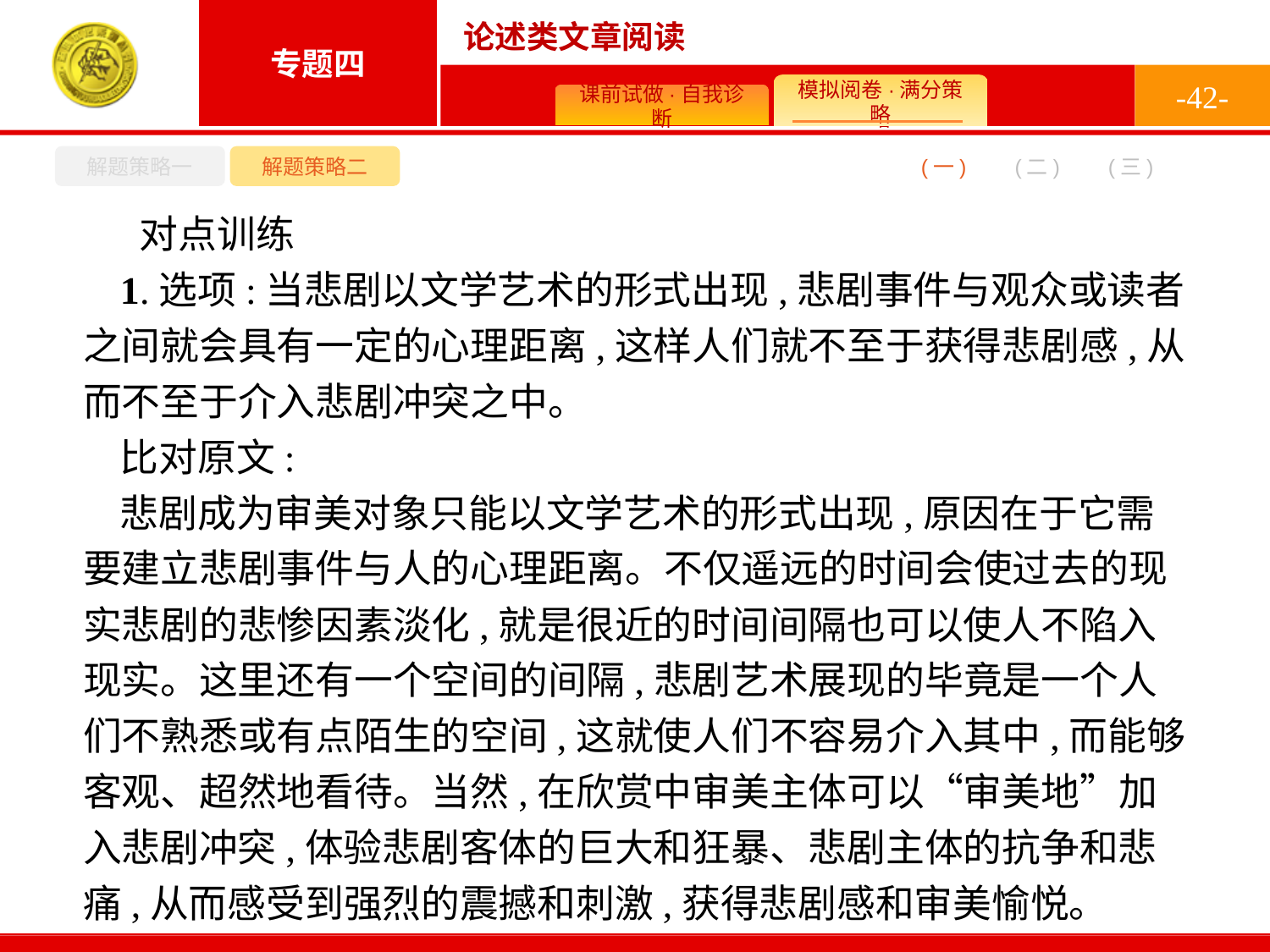

-42-
解题策略一
解题策略二
(二)
(一)
(三)
对点训练
1.选项:当悲剧以文学艺术的形式出现,悲剧事件与观众或读者之间就会具有一定的心理距离,这样人们就不至于获得悲剧感,从而不至于介入悲剧冲突之中。
比对原文:
悲剧成为审美对象只能以文学艺术的形式出现,原因在于它需要建立悲剧事件与人的心理距离。不仅遥远的时间会使过去的现实悲剧的悲惨因素淡化,就是很近的时间间隔也可以使人不陷入现实。这里还有一个空间的间隔,悲剧艺术展现的毕竟是一个人们不熟悉或有点陌生的空间,这就使人们不容易介入其中,而能够客观、超然地看待。当然,在欣赏中审美主体可以“审美地”加入悲剧冲突,体验悲剧客体的巨大和狂暴、悲剧主体的抗争和悲痛,从而感受到强烈的震撼和刺激,获得悲剧感和审美愉悦。